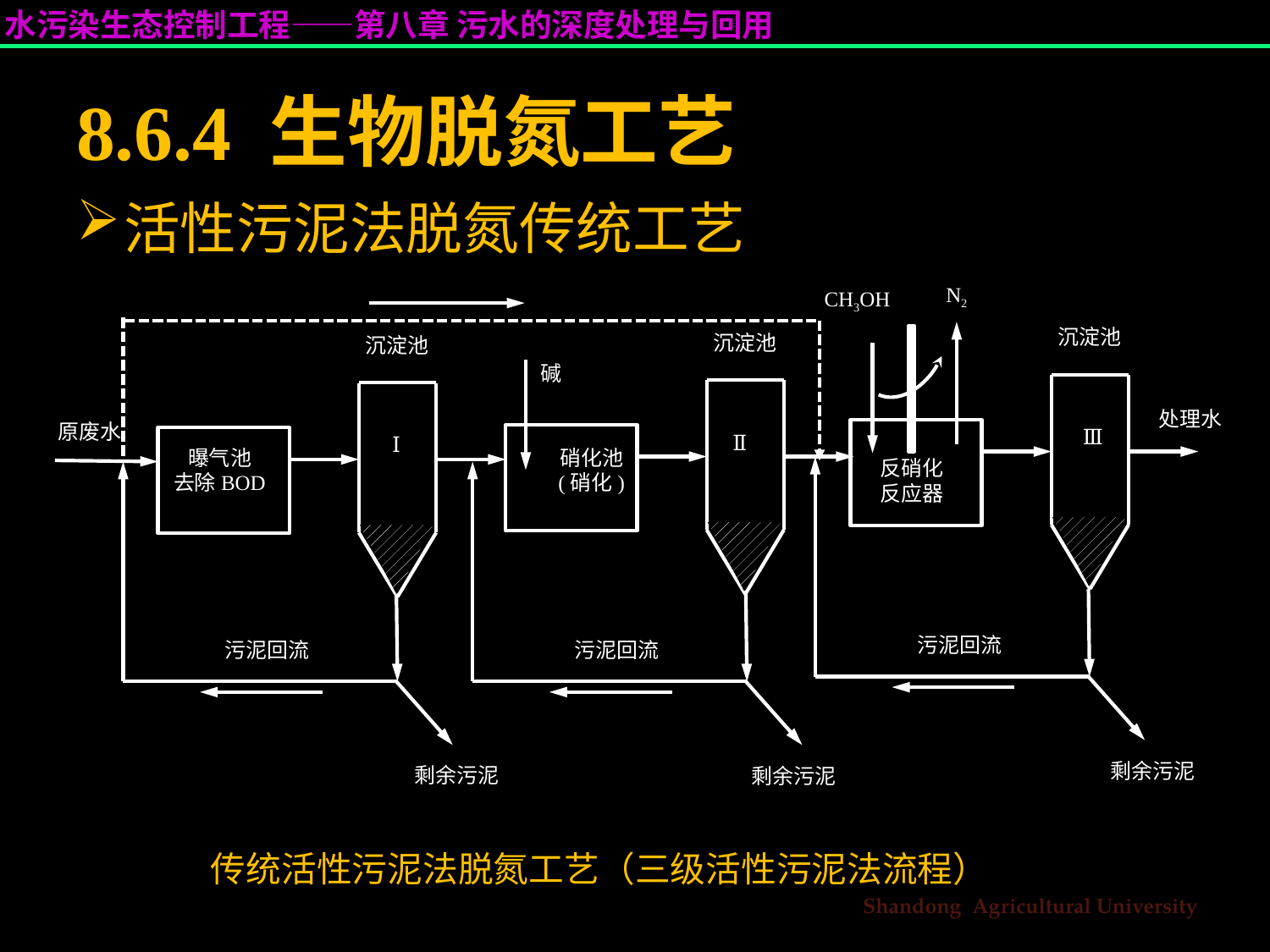

# 8.6.4 生物脱氮工艺
活性污泥法脱氮传统工艺
N2
CH3OH

沉淀池
沉淀池
沉淀池

碱

曝气池
去除BOD
硝化池
(硝化)
反硝化
反应器
处理水
原废水
Ⅲ
Ⅱ
Ⅰ
污泥回流
污泥回流
污泥回流
剩余污泥
剩余污泥
剩余污泥
传统活性污泥法脱氮工艺（三级活性污泥法流程）